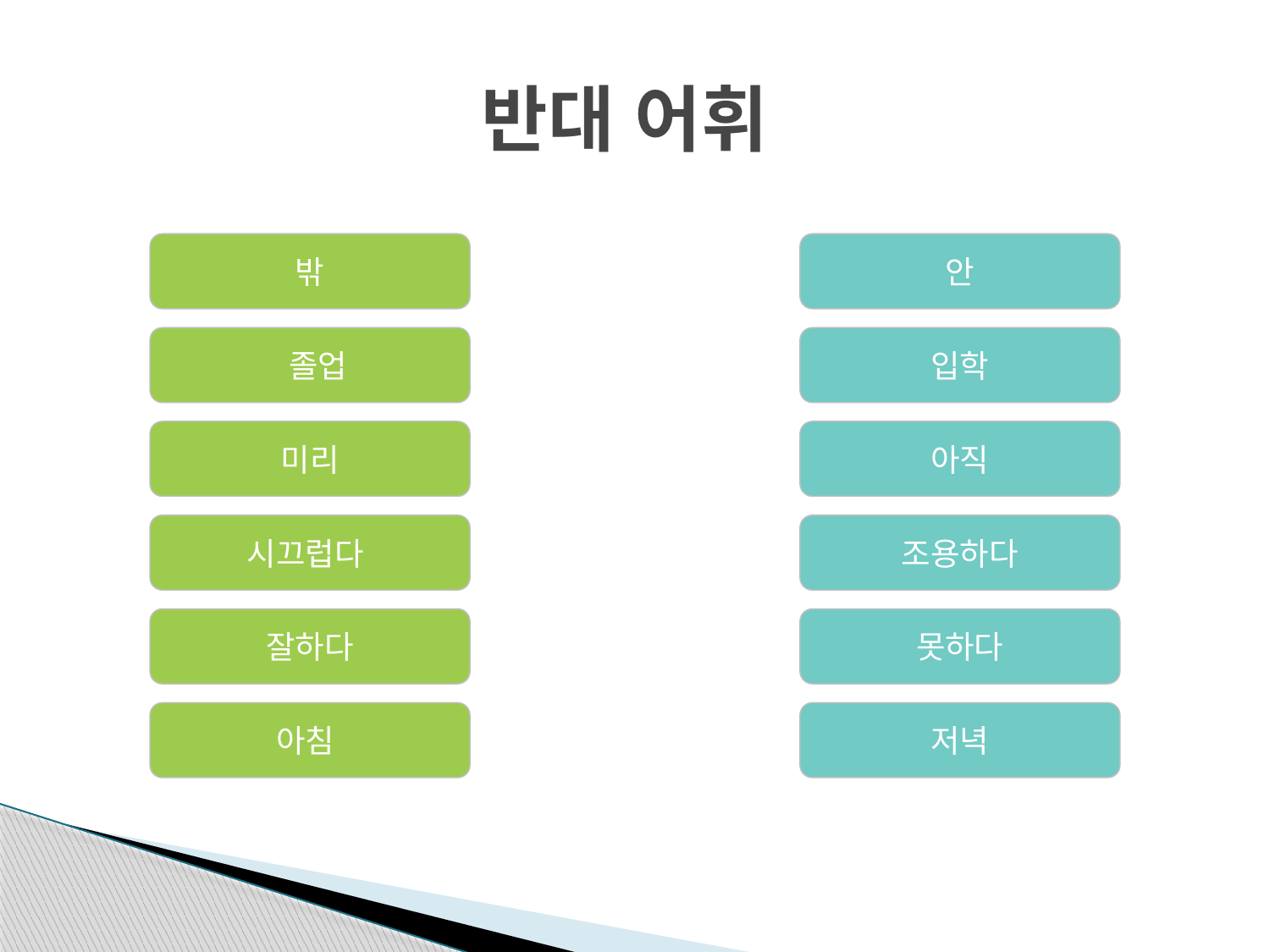

# 반대 어휘

밖
안
 졸업
입학
미리
아직
시끄럽다
조용하다
잘하다
못하다
아침
저녁